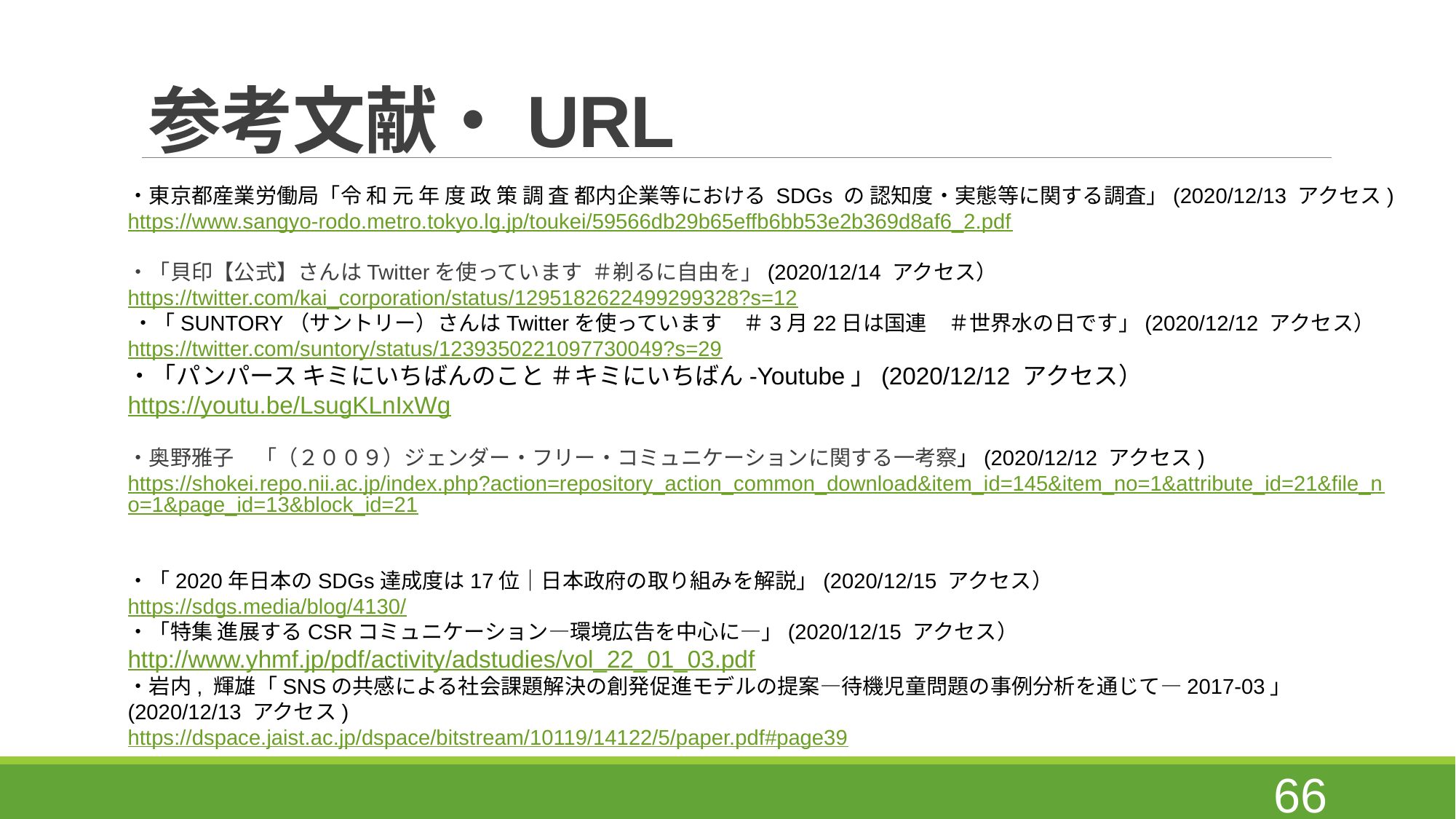

# 参考文献・URL
・東京都産業労働局「令 和 元 年 度 政 策 調 査 都内企業等における SDGs の 認知度・実態等に関する調査」(2020/12/13 アクセス)
https://www.sangyo-rodo.metro.tokyo.lg.jp/toukei/59566db29b65effb6bb53e2b369d8af6_2.pdf

・「貝印【公式】さんはTwitterを使っています  ＃剃るに自由を」​(2020/12/14 アクセス）
https://twitter.com/kai_corporation/status/1295182622499299328?s=12​
​・「SUNTORY（サントリー）さんはTwitterを使っています　＃3月22日は国連　＃世界水の日です」(2020/12/12 アクセス）
https://twitter.com/suntory/status/1239350221097730049?s=29​
・「パンパース キミにいちばんのこと ＃キミにいちばん-Youtube」(2020/12/12 アクセス）
https://youtu.be/LsugKLnIxWg

・奥野雅子　「（２００９）ジェンダー・フリー・コミュニケーションに関する一考察​」(2020/12/12 アクセス)
https://shokei.repo.nii.ac.jp/index.php?action=repository_action_common_download&item_id=145&item_no=1&attribute_id=21&file_no=1&page_id=13&block_id=21​

・「2020年日本のSDGs達成度は17位｜日本政府の取り組みを解説」(2020/12/15 アクセス）
https://sdgs.media/blog/4130/
・「特集 進展するCSRコミュニケーション―環境広告を中心に―」(2020/12/15 アクセス）
http://www.yhmf.jp/pdf/activity/adstudies/vol_22_01_03.pdf
・岩内, 輝雄「SNSの共感による社会課題解決の創発促進モデルの提案―待機児童問題の事例分析を通じて―2017-03」(2020/12/13 アクセス)
https://dspace.jaist.ac.jp/dspace/bitstream/10119/14122/5/paper.pdf#page39

66